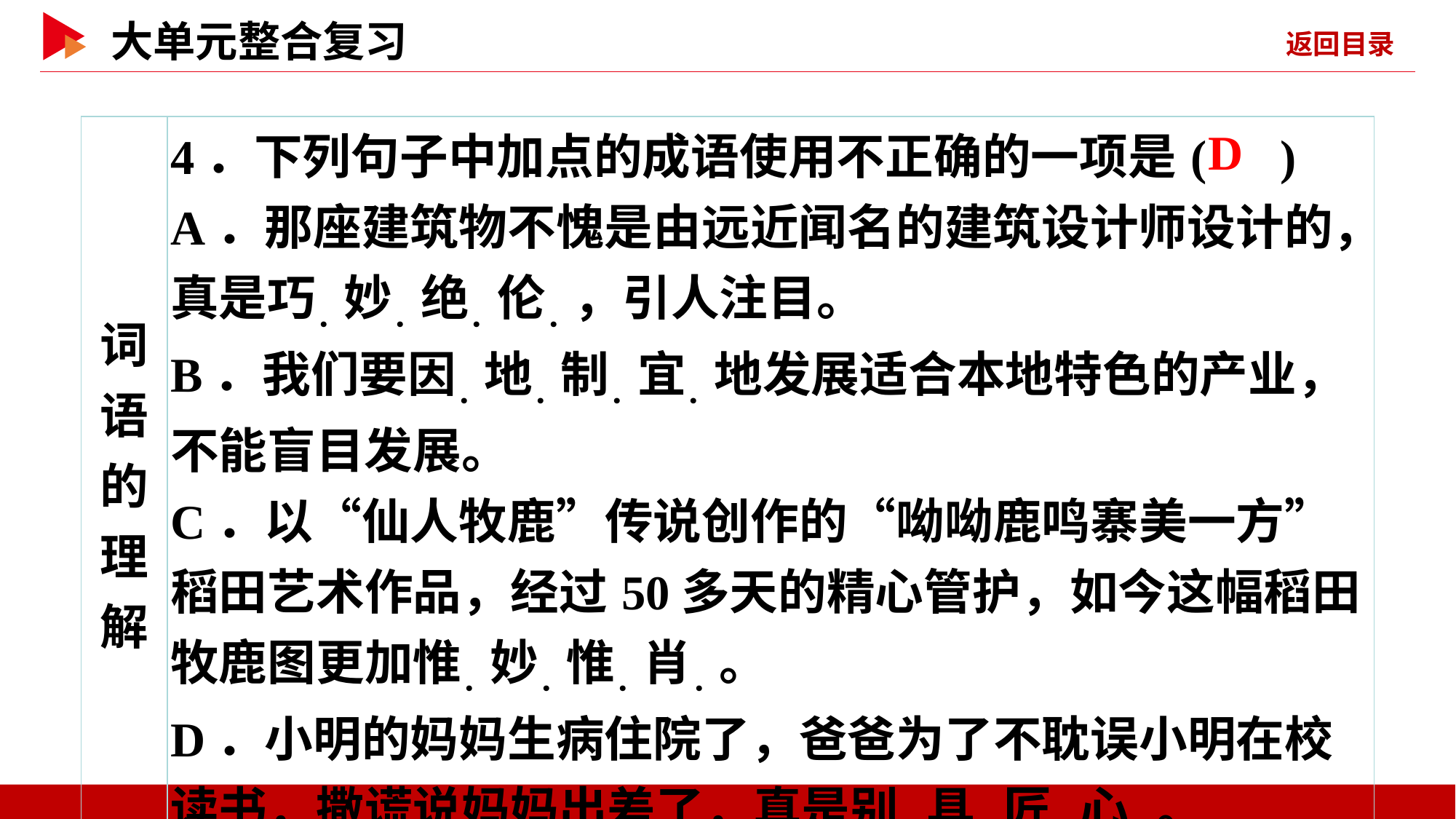

| 词语的 理解 | 4．下列句子中加点的成语使用不正确的一项是( ) A．那座建筑物不愧是由远近闻名的建筑设计师设计的，真是巧．妙．绝．伦．，引人注目。 B．我们要因．地．制．宜．地发展适合本地特色的产业，不能盲目发展。 C．以“仙人牧鹿”传说创作的“呦呦鹿鸣寨美一方”稻田艺术作品，经过50多天的精心管护，如今这幅稻田牧鹿图更加惟．妙．惟．肖．。 D．小明的妈妈生病住院了，爸爸为了不耽误小明在校读书，撒谎说妈妈出差了，真是别．具．匠．心．。 |
| --- | --- |
   D